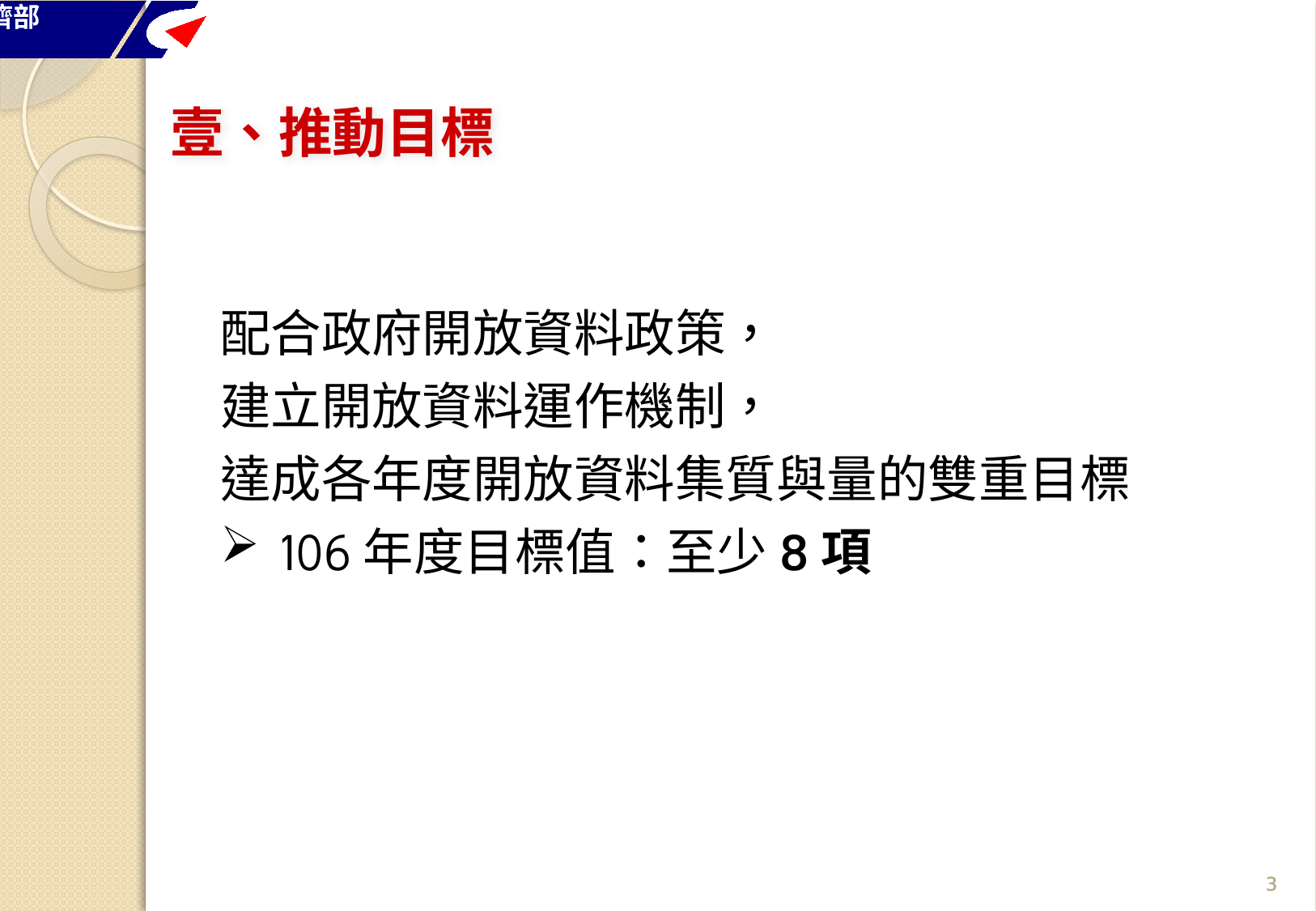

壹、推動目標
配合政府開放資料政策，
建立開放資料運作機制，
達成各年度開放資料集質與量的雙重目標
106年度目標值：至少8項
3